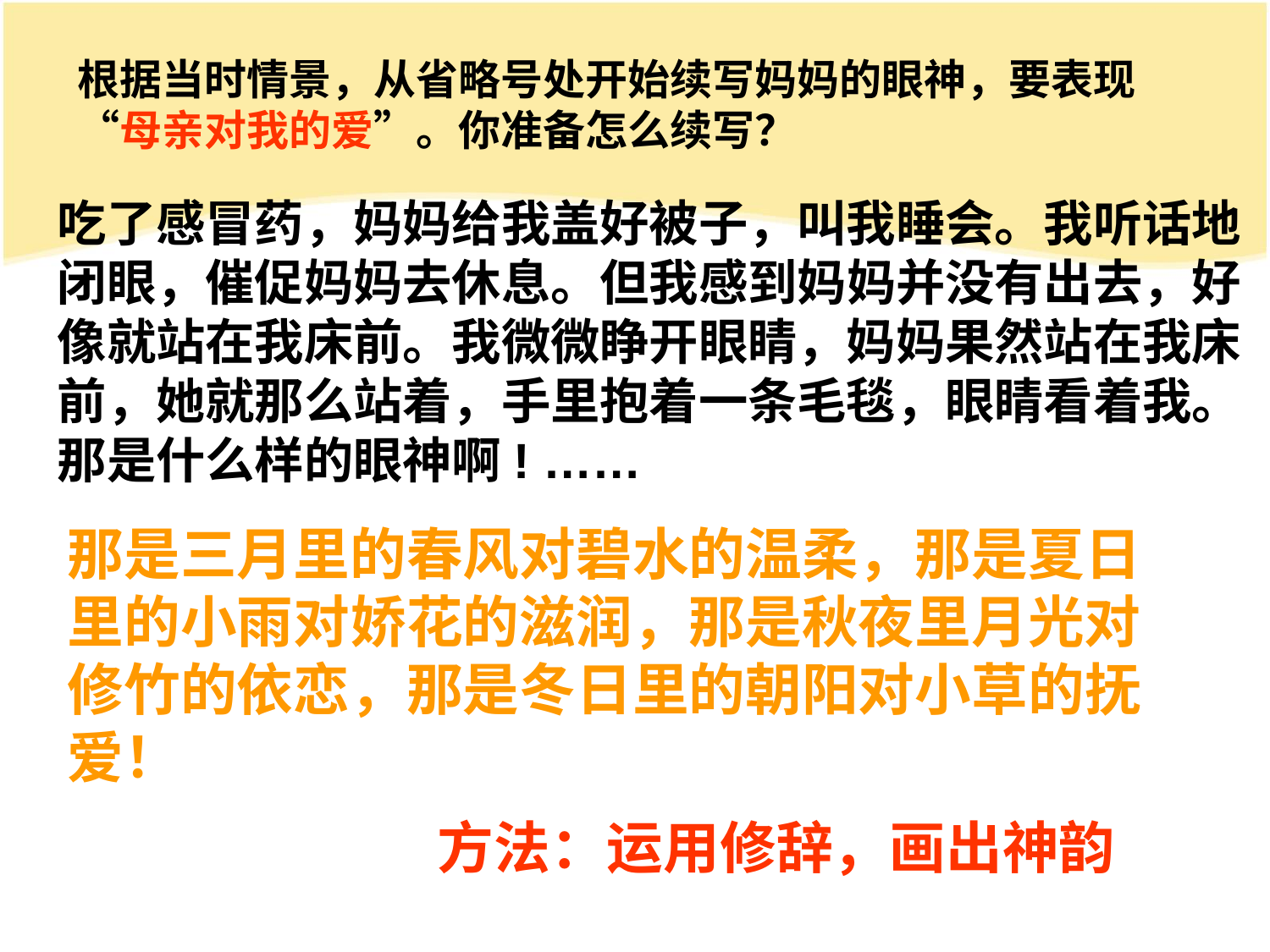

根据当时情景，从省略号处开始续写妈妈的眼神，要表现“母亲对我的爱”。你准备怎么续写？
吃了感冒药，妈妈给我盖好被子，叫我睡会。我听话地闭眼，催促妈妈去休息。但我感到妈妈并没有出去，好像就站在我床前。我微微睁开眼睛，妈妈果然站在我床前，她就那么站着，手里抱着一条毛毯，眼睛看着我。 那是什么样的眼神啊! ……
那是三月里的春风对碧水的温柔，那是夏日里的小雨对娇花的滋润，那是秋夜里月光对修竹的依恋，那是冬日里的朝阳对小草的抚爱！
方法：运用修辞，画出神韵